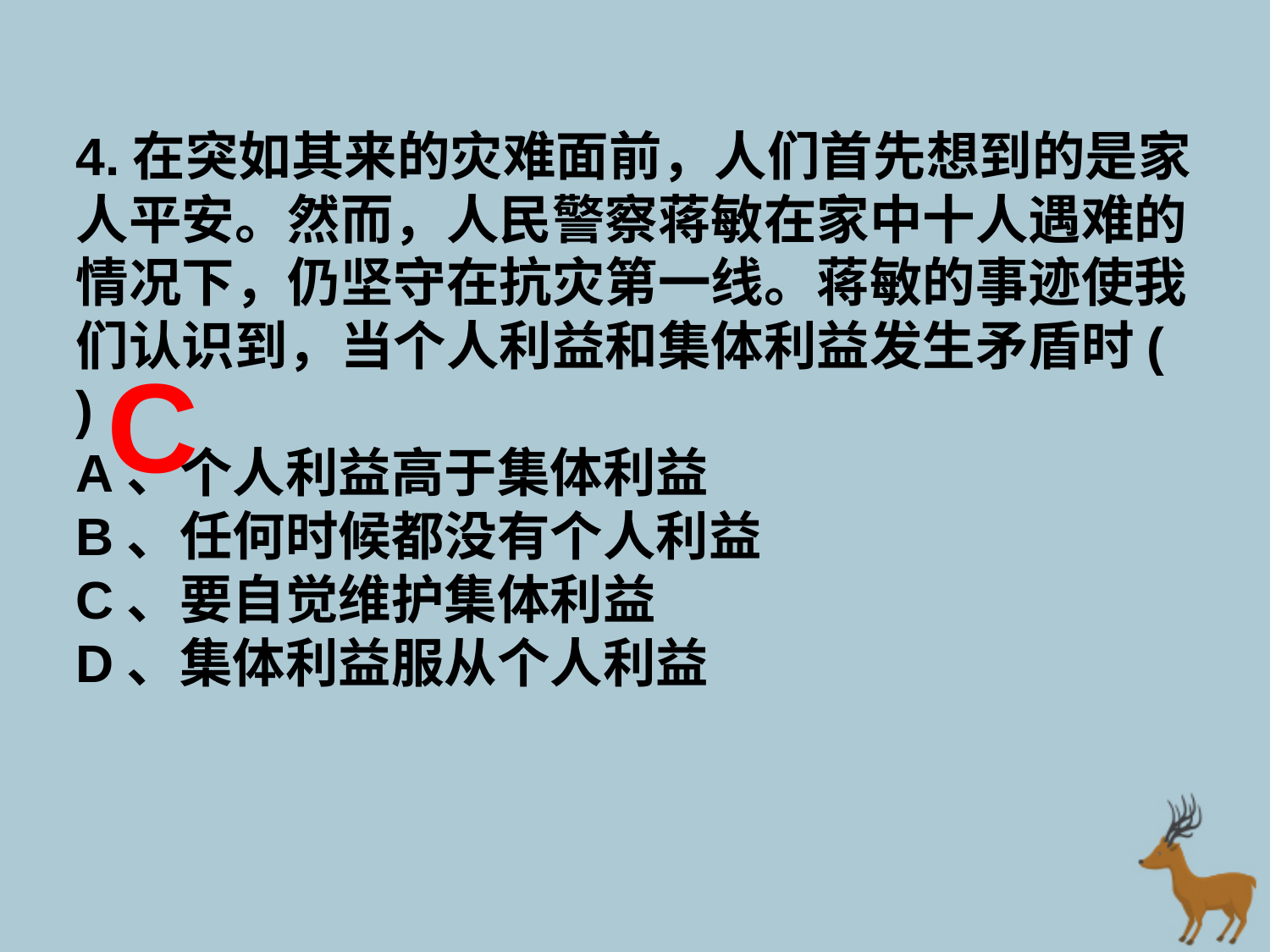

4.在突如其来的灾难面前，人们首先想到的是家人平安。然而，人民警察蒋敏在家中十人遇难的情况下，仍坚守在抗灾第一线。蒋敏的事迹使我们认识到，当个人利益和集体利益发生矛盾时(   )
A、个人利益高于集体利益
B、任何时候都没有个人利益
C、要自觉维护集体利益
D、集体利益服从个人利益
C